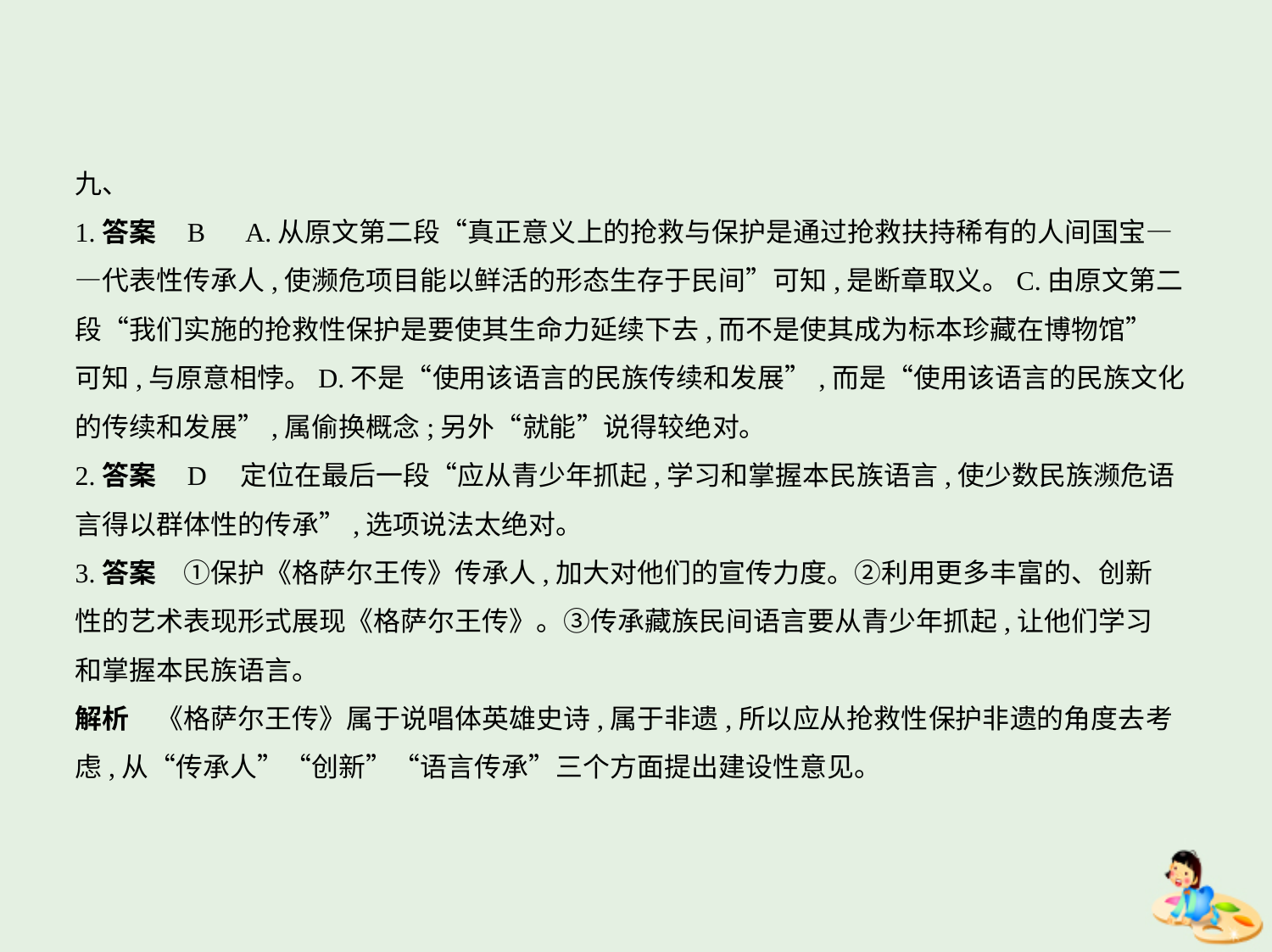

九、
1.答案    B　A.从原文第二段“真正意义上的抢救与保护是通过抢救扶持稀有的人间国宝—
—代表性传承人,使濒危项目能以鲜活的形态生存于民间”可知,是断章取义。C.由原文第二
段“我们实施的抢救性保护是要使其生命力延续下去,而不是使其成为标本珍藏在博物馆”
可知,与原意相悖。D.不是“使用该语言的民族传续和发展”,而是“使用该语言的民族文化
的传续和发展”,属偷换概念;另外“就能”说得较绝对。
2.答案    D　定位在最后一段“应从青少年抓起,学习和掌握本民族语言,使少数民族濒危语
言得以群体性的传承”,选项说法太绝对。
3.答案　①保护《格萨尔王传》传承人,加大对他们的宣传力度。②利用更多丰富的、创新
性的艺术表现形式展现《格萨尔王传》。③传承藏族民间语言要从青少年抓起,让他们学习
和掌握本民族语言。
解析　《格萨尔王传》属于说唱体英雄史诗,属于非遗,所以应从抢救性保护非遗的角度去考
虑,从“传承人”“创新”“语言传承”三个方面提出建设性意见。